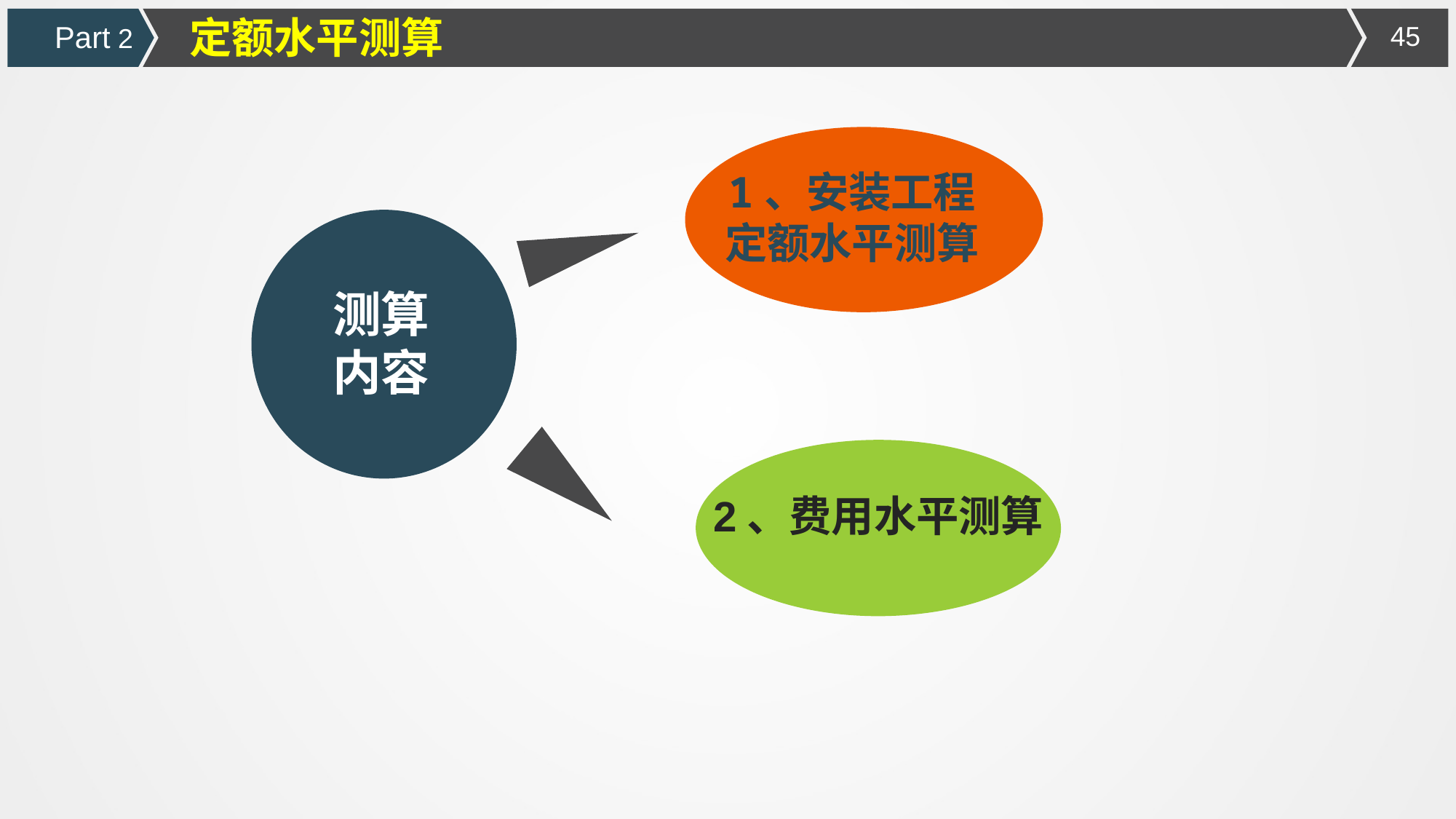

定额水平测算
Part 2

1、安装工程
定额水平测算

测算
内容

2、费用水平测算